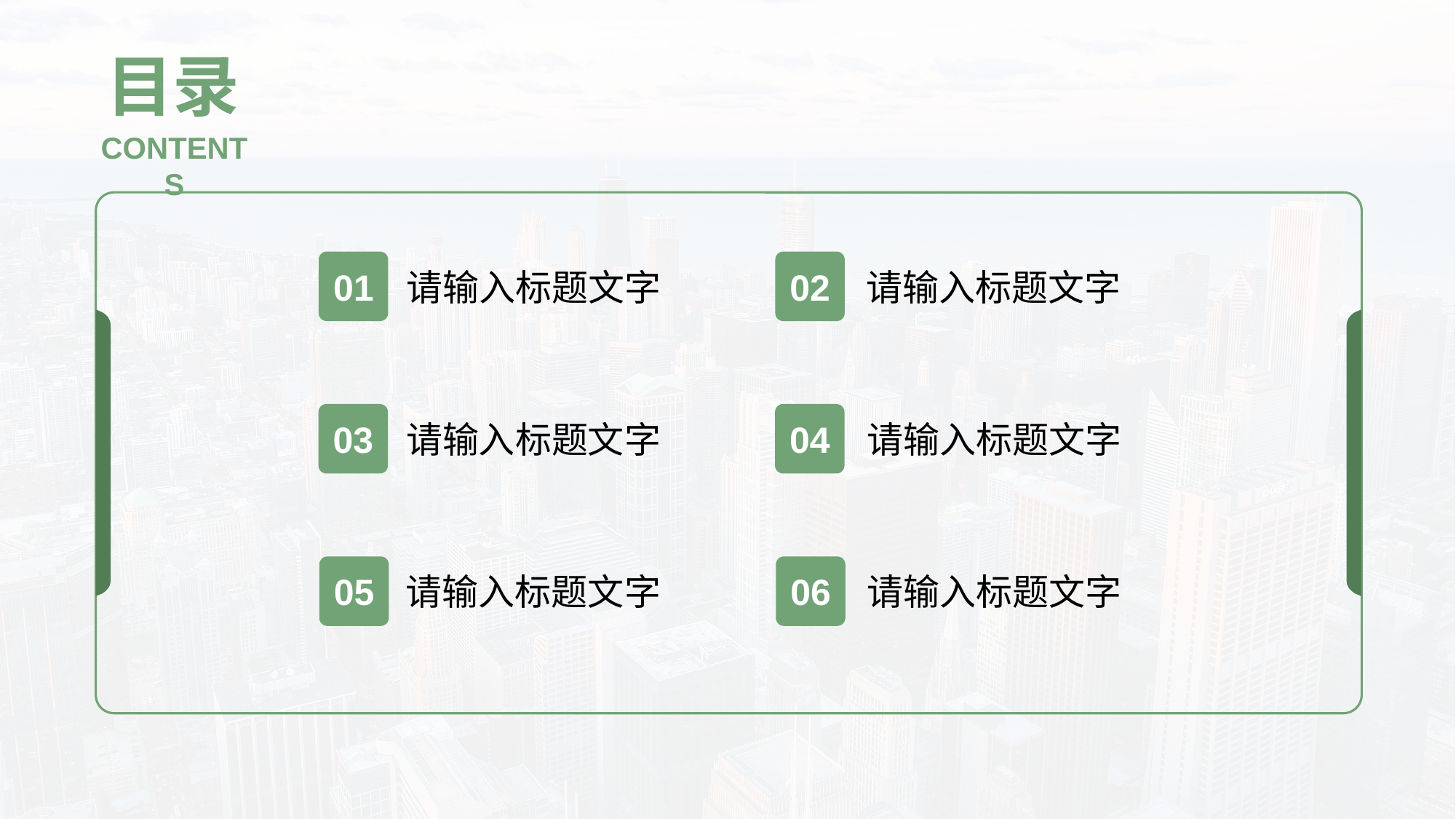

目录
CONTENTS

01
请输入标题文字
02
请输入标题文字

请输入标题文字
请输入标题文字
03
04

请输入标题文字
请输入标题文字
05
06